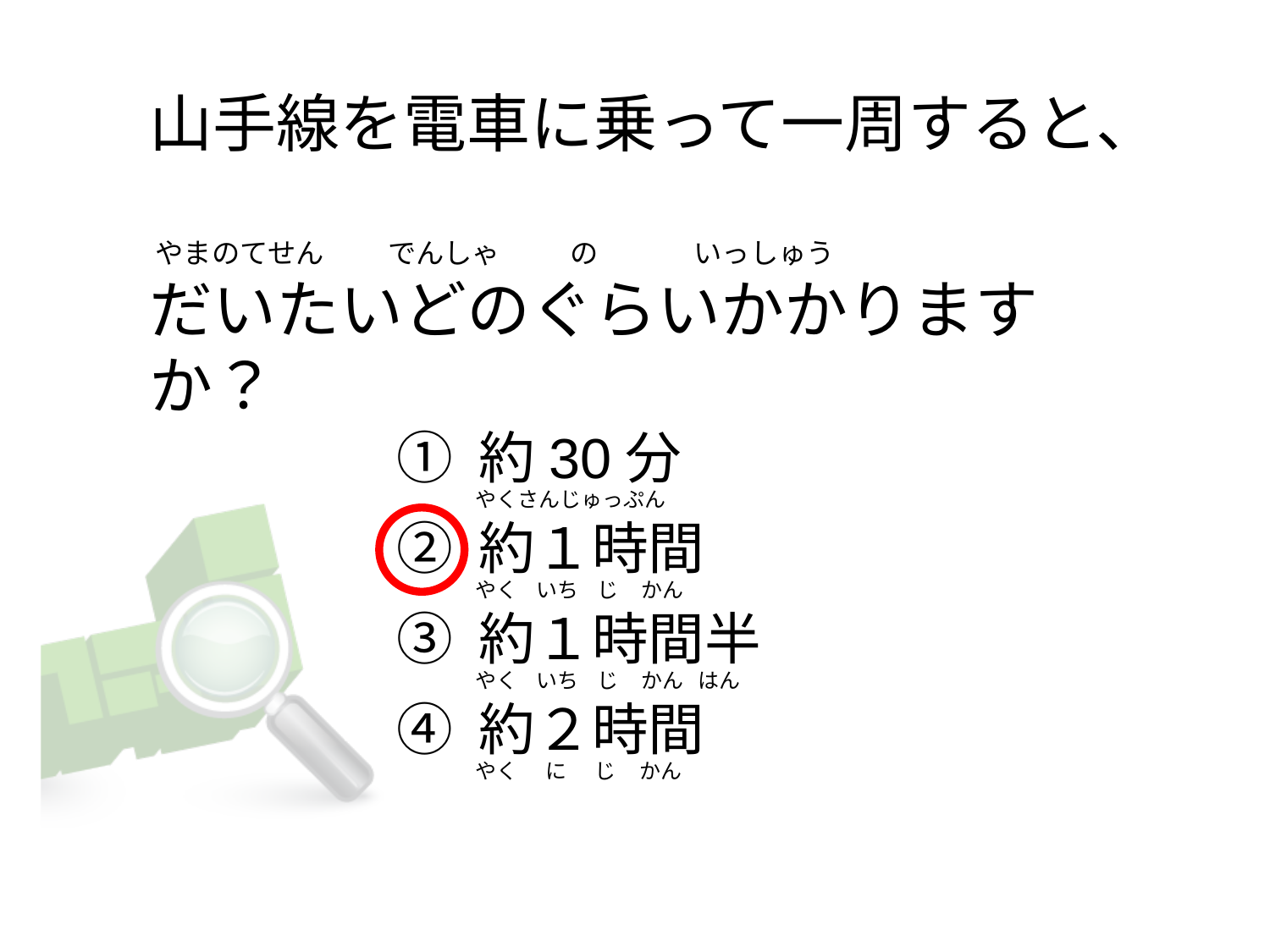

# 山手線を電車に乗って一周すると、  やまのてせん          でんしゃ           の               いっしゅう だいたいどのぐらいかかりますか？
① 約30分
② 約１時間
③ 約１時間半
④ 約２時間
やくさんじゅっぷん

やく    いち    じ     かん
やく    いち    じ     かん   はん
やく      に      じ     かん